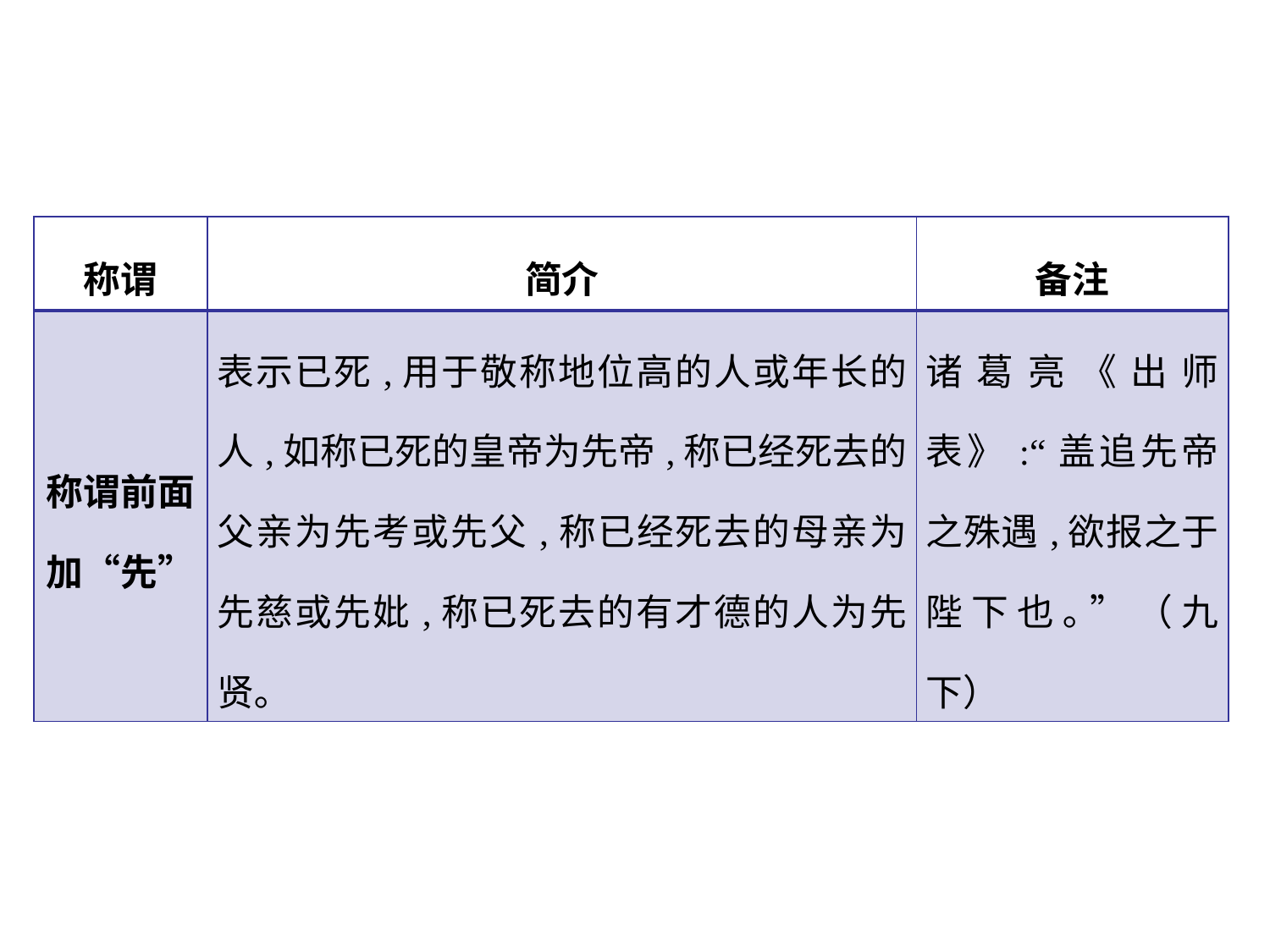

| 称谓 | 简介 | 备注 |
| --- | --- | --- |
| 称谓前面 加“先” | 表示已死,用于敬称地位高的人或年长的人,如称已死的皇帝为先帝,称已经死去的父亲为先考或先父,称已经死去的母亲为先慈或先妣,称已死去的有才德的人为先贤｡ | 诸葛亮《出师表》:“盖追先帝之殊遇,欲报之于陛下也｡”（九下） |